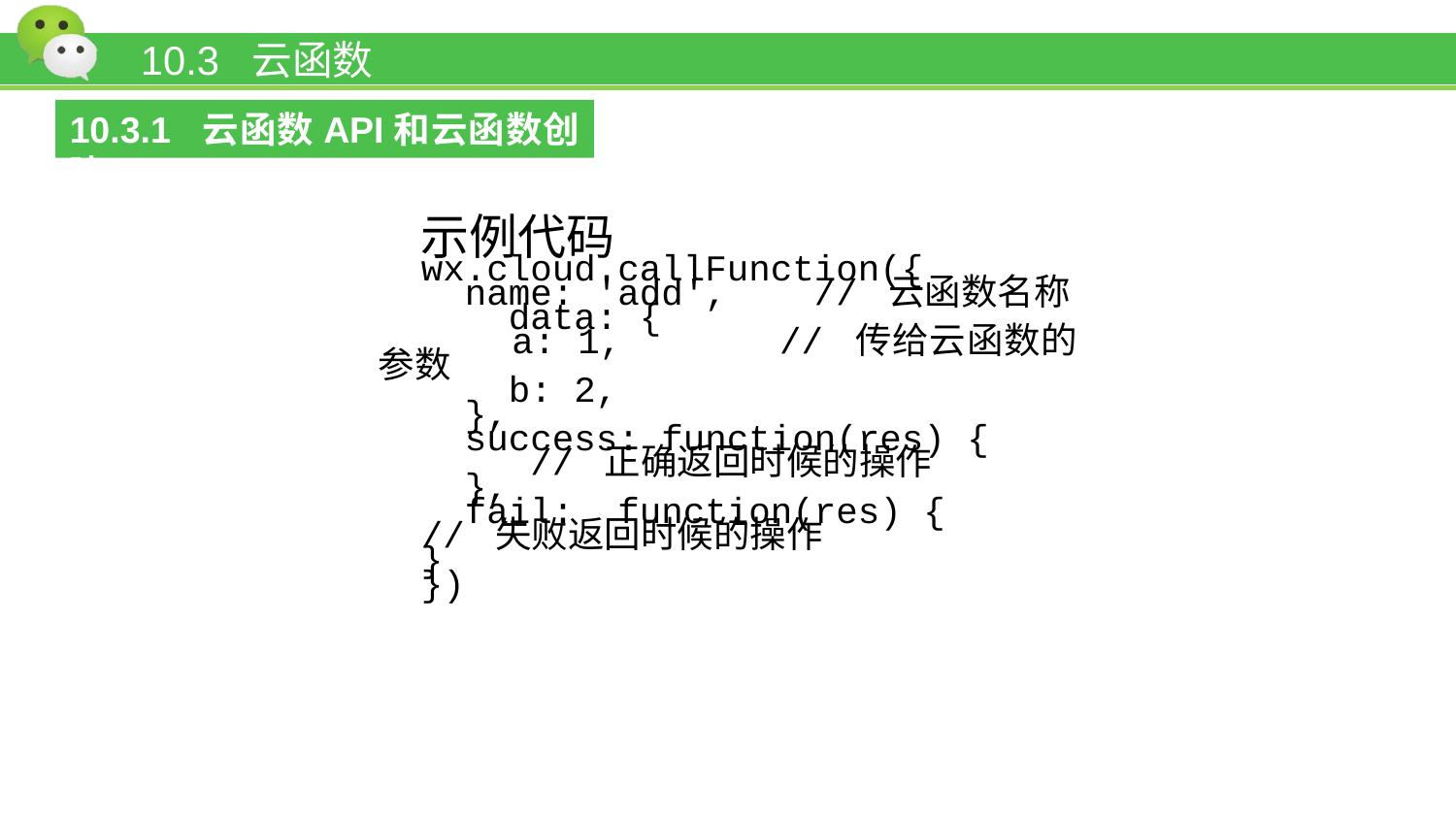

# 10.3  云函数
10.3.1  云函数API和云函数创建
示例代码
wx.cloud.callFunction({
  name: 'add',    // 云函数名称
    data: {
    a: 1,       // 传给云函数的参数
    b: 2,
  },
  success: function(res) {
     // 正确返回时候的操作
  },
  fail:  function(res) {
// 失败返回时候的操作
}
})